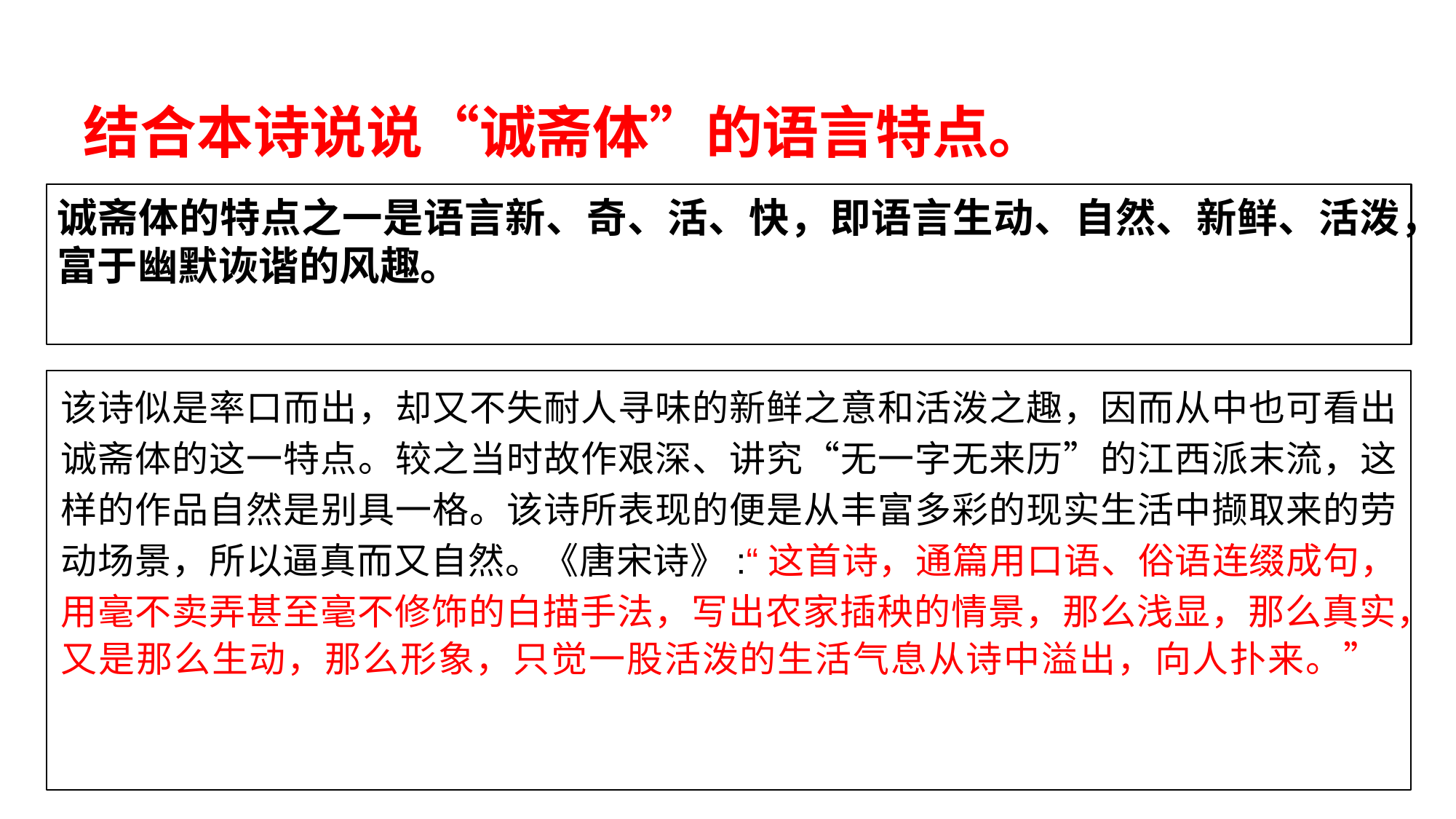

# 结合本诗说说“诚斋体”的语言特点。
诚斋体的特点之一是语言新、奇、活、快，即语言生动、自然、新鲜、活泼，富于幽默诙谐的风趣。
该诗似是率口而出，却又不失耐人寻味的新鲜之意和活泼之趣，因而从中也可看出诚斋体的这一特点。较之当时故作艰深、讲究“无一字无来历”的江西派末流，这样的作品自然是别具一格。该诗所表现的便是从丰富多彩的现实生活中撷取来的劳动场景，所以逼真而又自然。《唐宋诗》:“这首诗，通篇用口语、俗语连缀成句，用毫不卖弄甚至毫不修饰的白描手法，写出农家插秧的情景，那么浅显，那么真实，又是那么生动，那么形象，只觉一股活泼的生活气息从诗中溢出，向人扑来。”